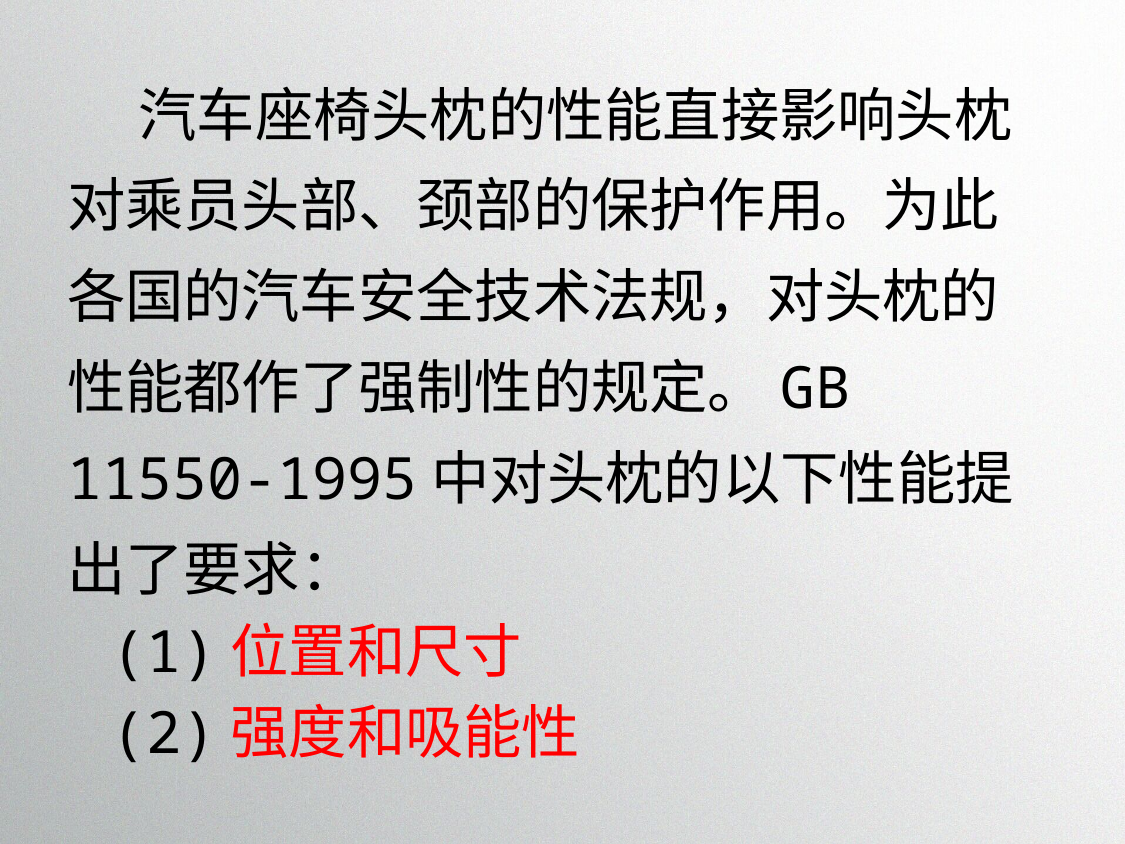

汽车座椅头枕的性能直接影响头枕对乘员头部、颈部的保护作用。为此各国的汽车安全技术法规，对头枕的性能都作了强制性的规定。GB 11550-1995中对头枕的以下性能提出了要求：
(1)位置和尺寸
(2)强度和吸能性